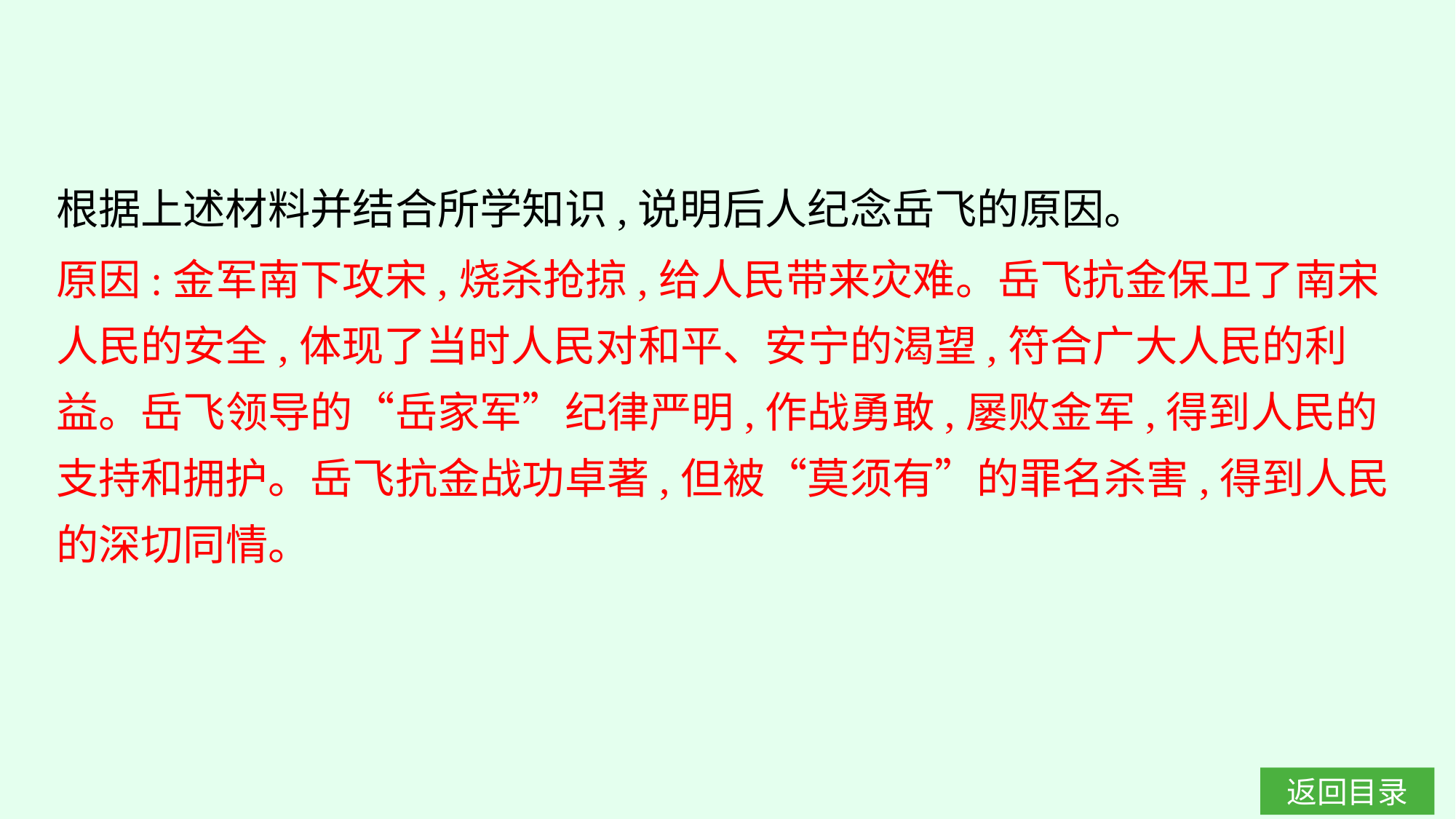

根据上述材料并结合所学知识,说明后人纪念岳飞的原因。
原因:金军南下攻宋,烧杀抢掠,给人民带来灾难。岳飞抗金保卫了南宋人民的安全,体现了当时人民对和平、安宁的渴望,符合广大人民的利益。岳飞领导的“岳家军”纪律严明,作战勇敢,屡败金军,得到人民的支持和拥护。岳飞抗金战功卓著,但被“莫须有”的罪名杀害,得到人民的深切同情。